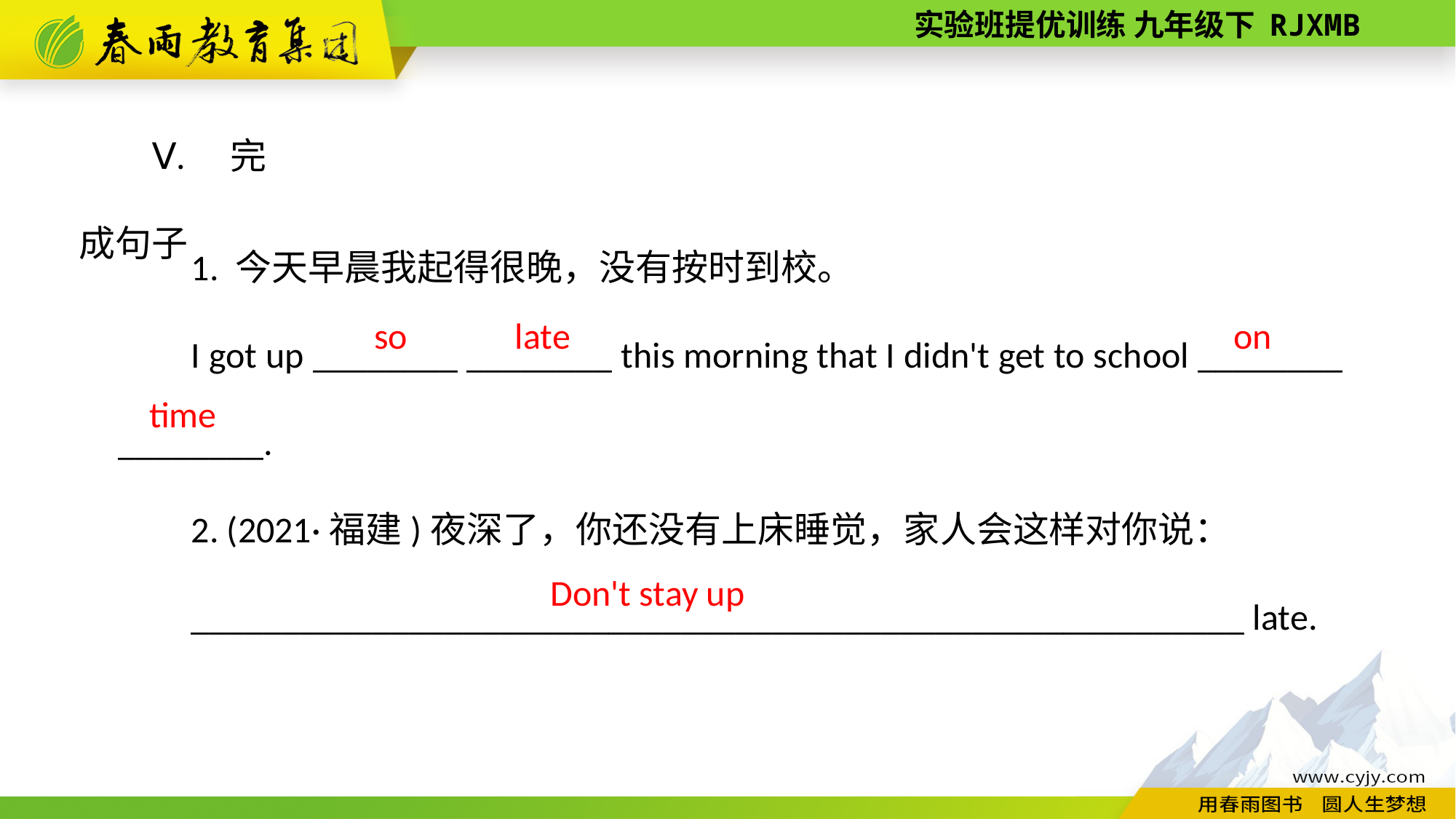

Ⅴ. 完成句子
1. 今天早晨我起得很晚，没有按时到校。
I got up ________ ________ this morning that I didn't get to school ________ ________.
2. (2021·福建)夜深了，你还没有上床睡觉，家人会这样对你说：
__________________________________________________________ late.
so
 late
on
time
Don't stay up